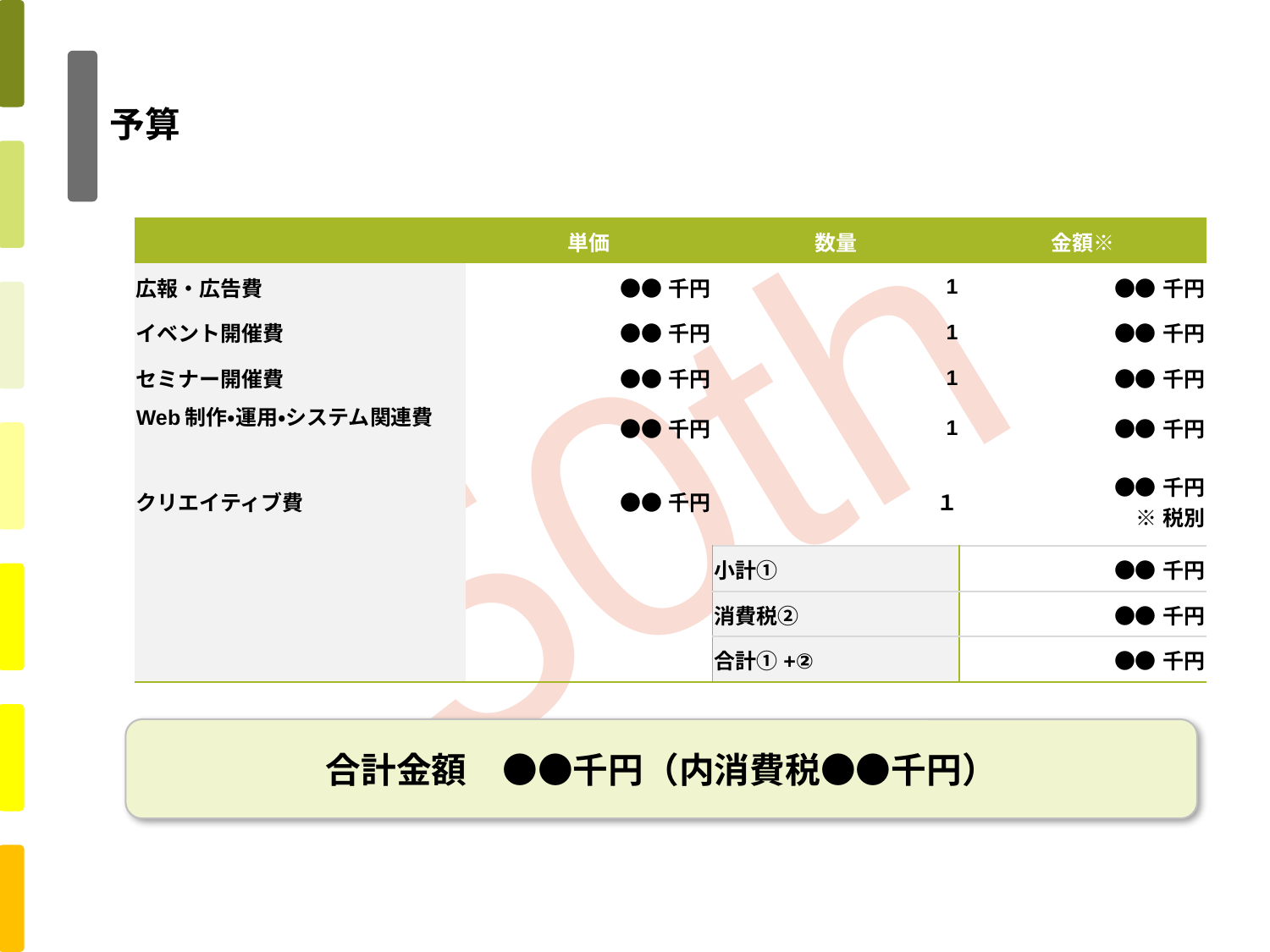

# 予算
|  | 単価 | 数量 | 金額※ |
| --- | --- | --- | --- |
| 広報・広告費 | ●●千円 | 1 | ●●千円 |
| イベント開催費 | ●●千円 | 1 | ●●千円 |
| セミナー開催費 | ●●千円 | 1 | ●●千円 |
| Web制作・運用・システム関連費 | ●●千円 | 1 | ●●千円 |
| クリエイティブ費 | ●●千円 | １ | ●●千円 ※税別 |
|  |  | 小計① | ●●千円 |
|  |  | 消費税② | ●●千円 |
|  |  | 合計①+② | ●●千円 |
合計金額　●●千円（内消費税●●千円）